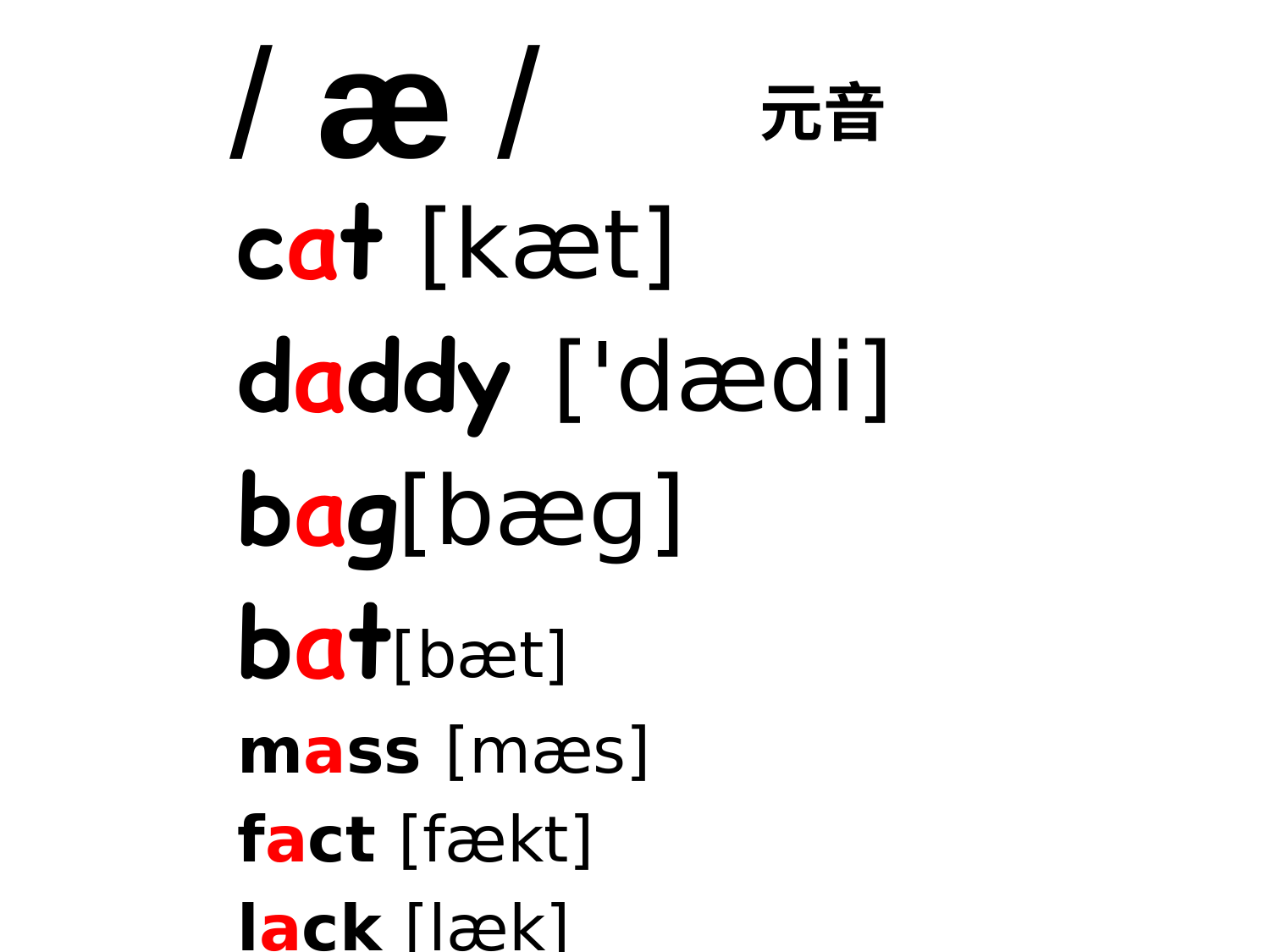

/ æ /
元音
cat [kæt]
daddy ['dædi]
bag[bæɡ]
bat[bæt]
mass [mæs]
fact [fækt]
lack [læk]